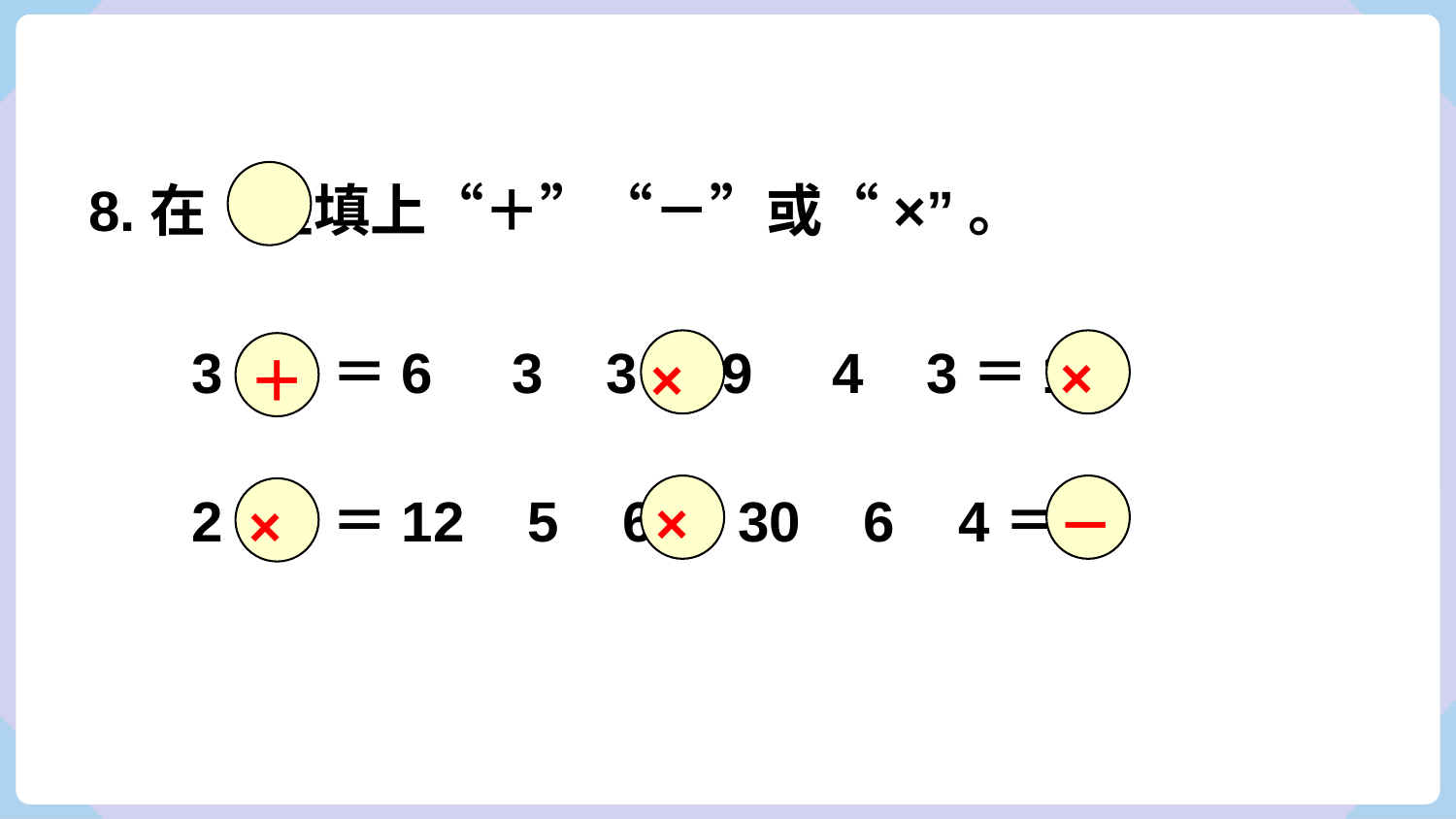

8.在    里填上“＋”“－”或“×”。
×
×
＋
3    3＝6     3    3＝9     4    3＝12

2    6＝12    5    6＝30    6    4＝2

×
×
－